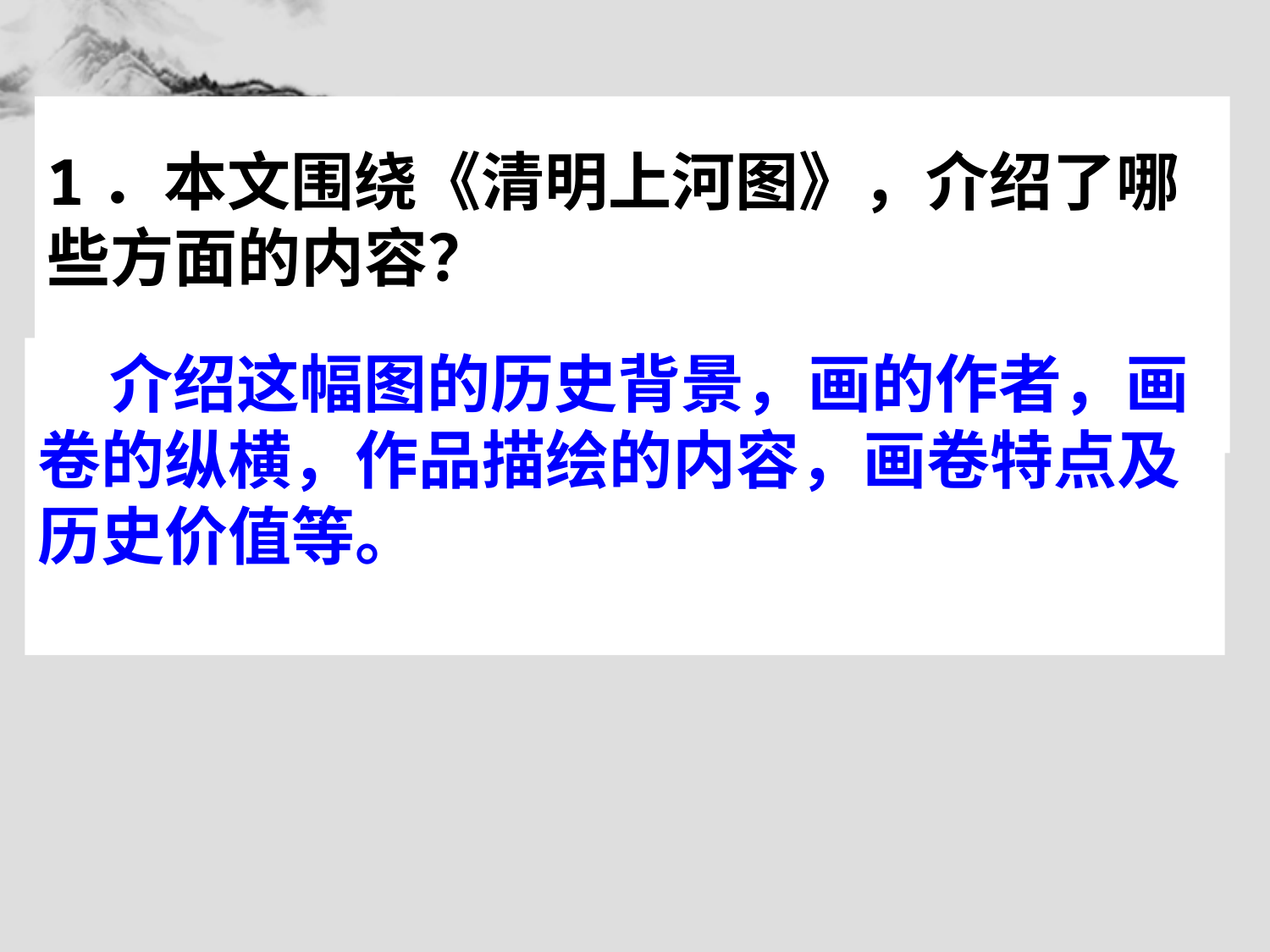

1．本文围绕《清明上河图》，介绍了哪些方面的内容？
    介绍这幅图的历史背景，画的作者，画卷的纵横，作品描绘的内容，画卷特点及历史价值等。